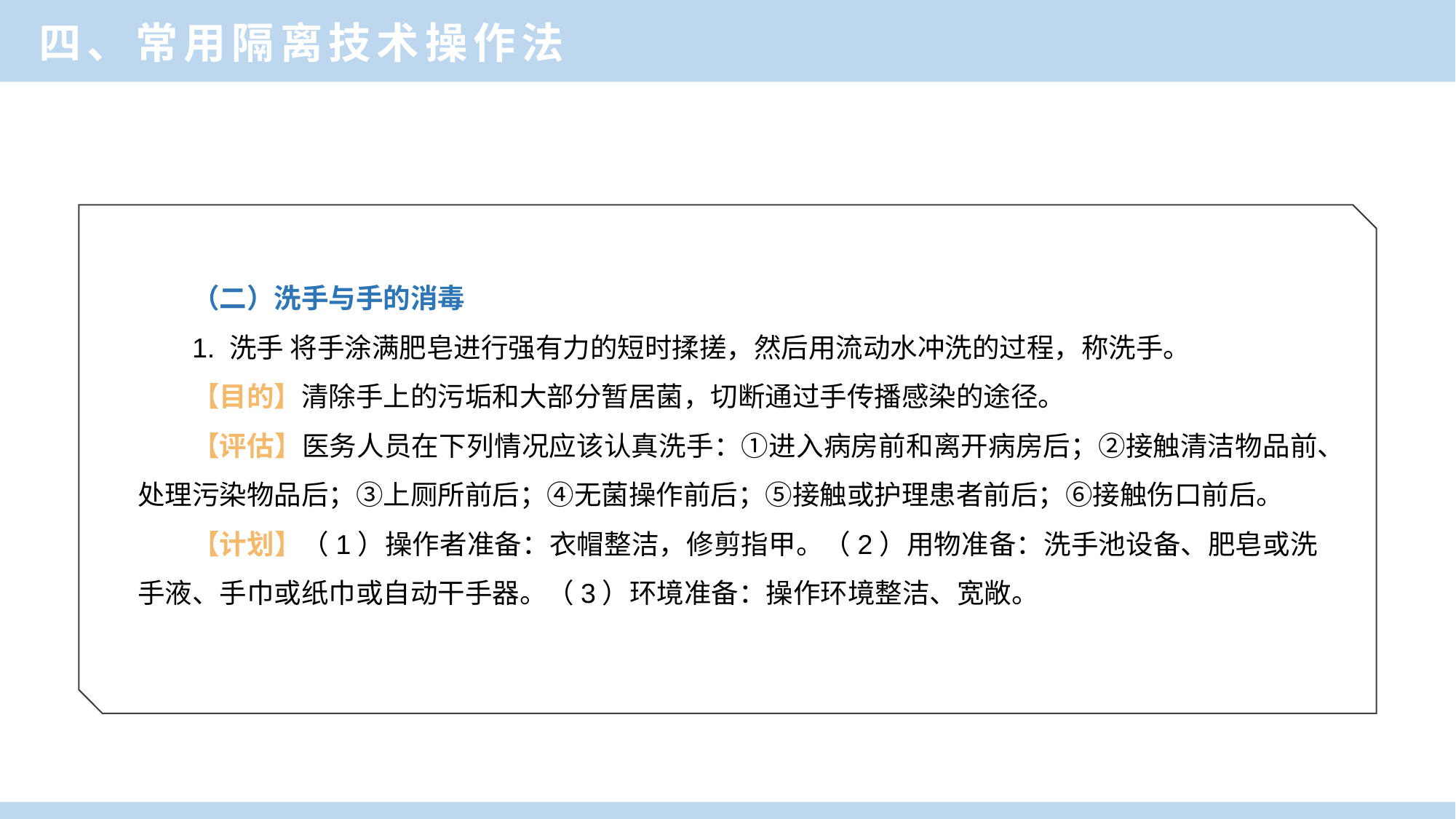

四、常用隔离技术操作法

（二）洗手与手的消毒
1. 洗手 将手涂满肥皂进行强有力的短时揉搓，然后用流动水冲洗的过程，称洗手。
【目的】清除手上的污垢和大部分暂居菌，切断通过手传播感染的途径。
【评估】医务人员在下列情况应该认真洗手：①进入病房前和离开病房后；②接触清洁物品前、处理污染物品后；③上厕所前后；④无菌操作前后；⑤接触或护理患者前后；⑥接触伤口前后。
【计划】（1）操作者准备：衣帽整洁，修剪指甲。（2）用物准备：洗手池设备、肥皂或洗手液、手巾或纸巾或自动干手器。（3）环境准备：操作环境整洁、宽敞。